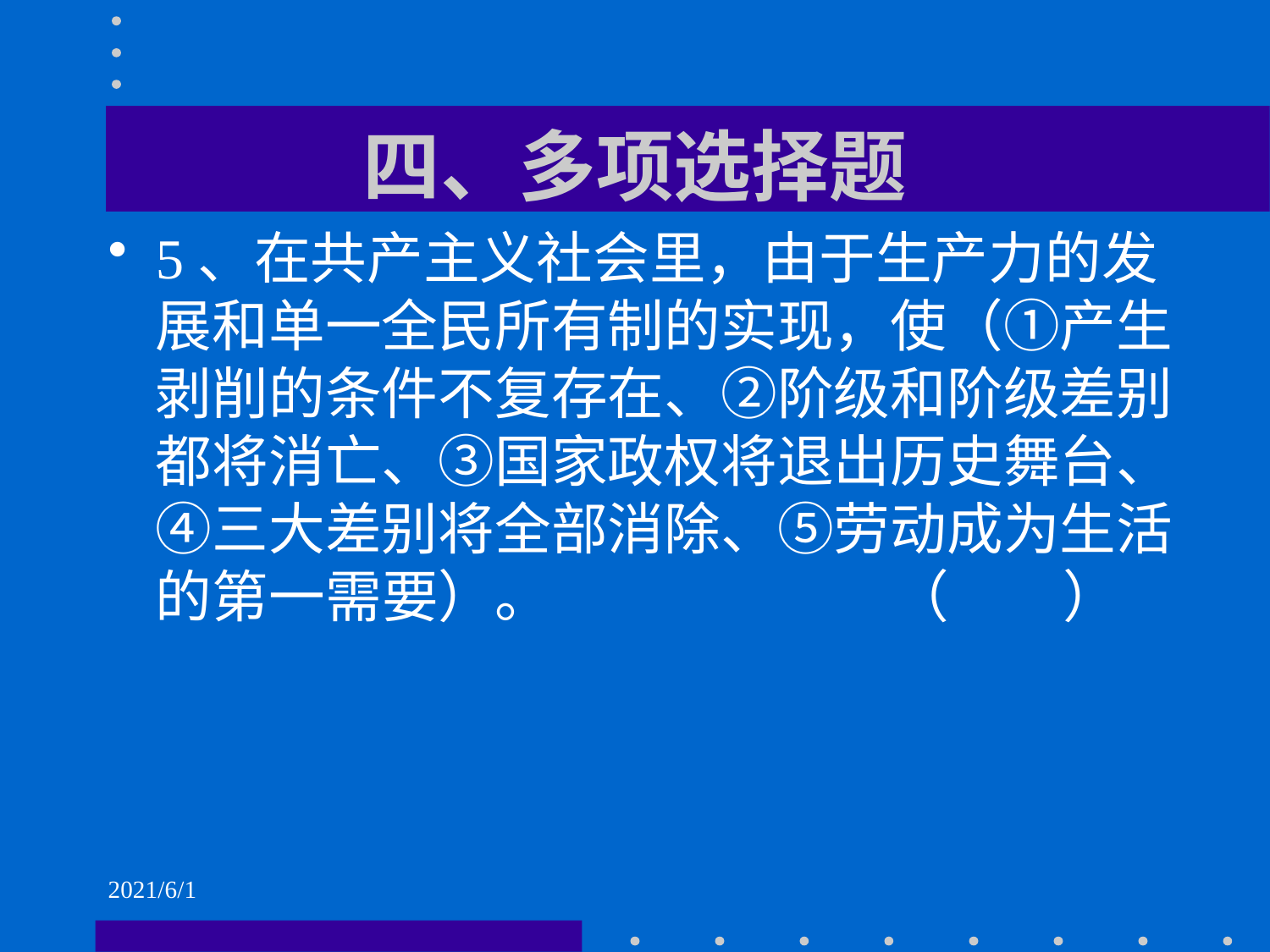

# 四、多项选择题
5、在共产主义社会里，由于生产力的发展和单一全民所有制的实现，使（①产生剥削的条件不复存在、②阶级和阶级差别都将消亡、③国家政权将退出历史舞台、④三大差别将全部消除、⑤劳动成为生活的第一需要）。                           （         ）
2021/6/1